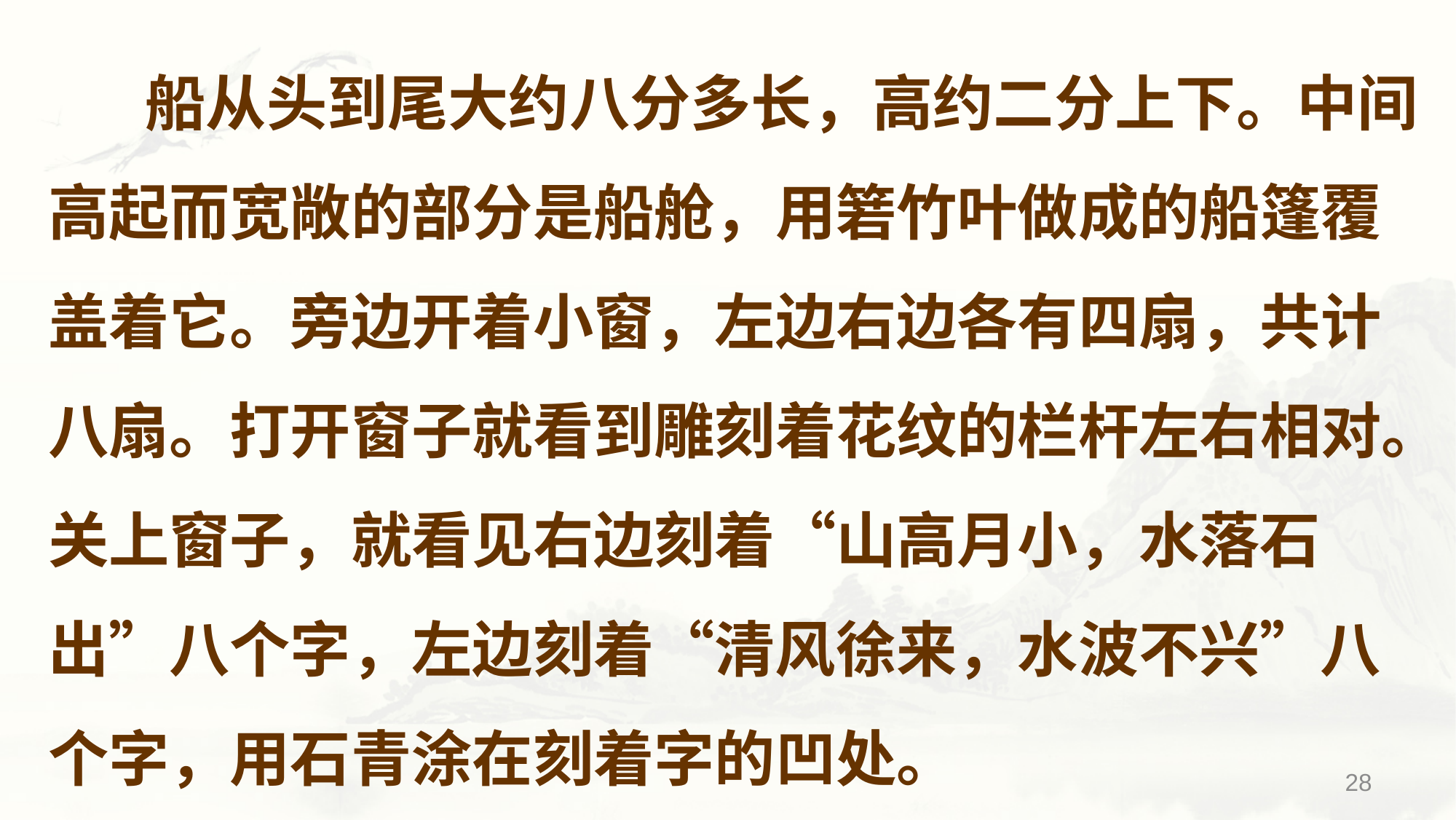

# 船从头到尾大约八分多长，高约二分上下。中间高起而宽敞的部分是船舱，用箬竹叶做成的船篷覆盖着它。旁边开着小窗，左边右边各有四扇，共计八扇。打开窗子就看到雕刻着花纹的栏杆左右相对。关上窗子，就看见右边刻着“山高月小，水落石出”八个字，左边刻着“清风徐来，水波不兴”八个字，用石青涂在刻着字的凹处。
28